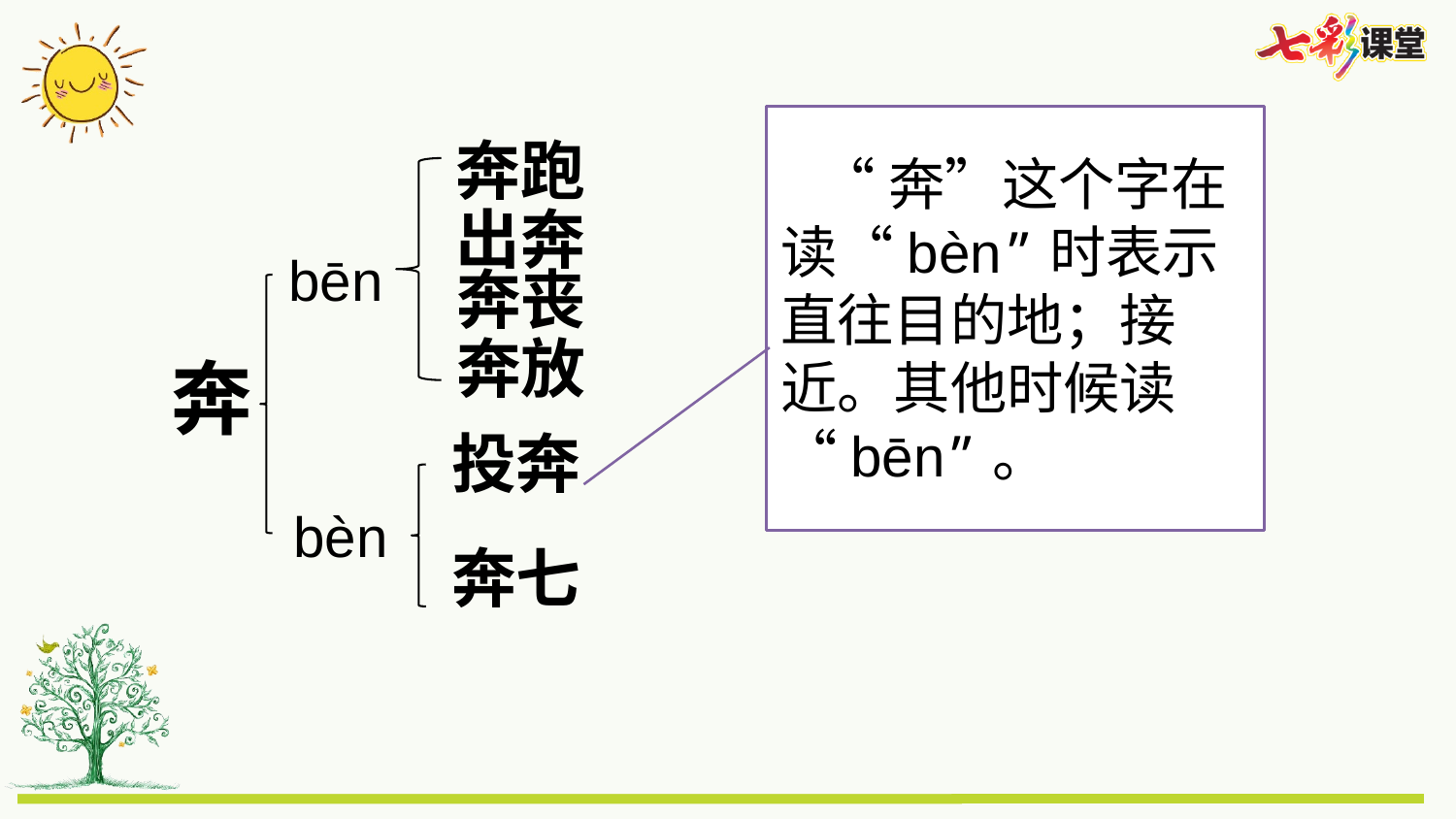

“奔”这个字在读“bèn”时表示直往目的地；接近。其他时候读“bēn”。
奔跑

出奔
bēn
奔丧

奔放
奔
投奔

bèn
奔七